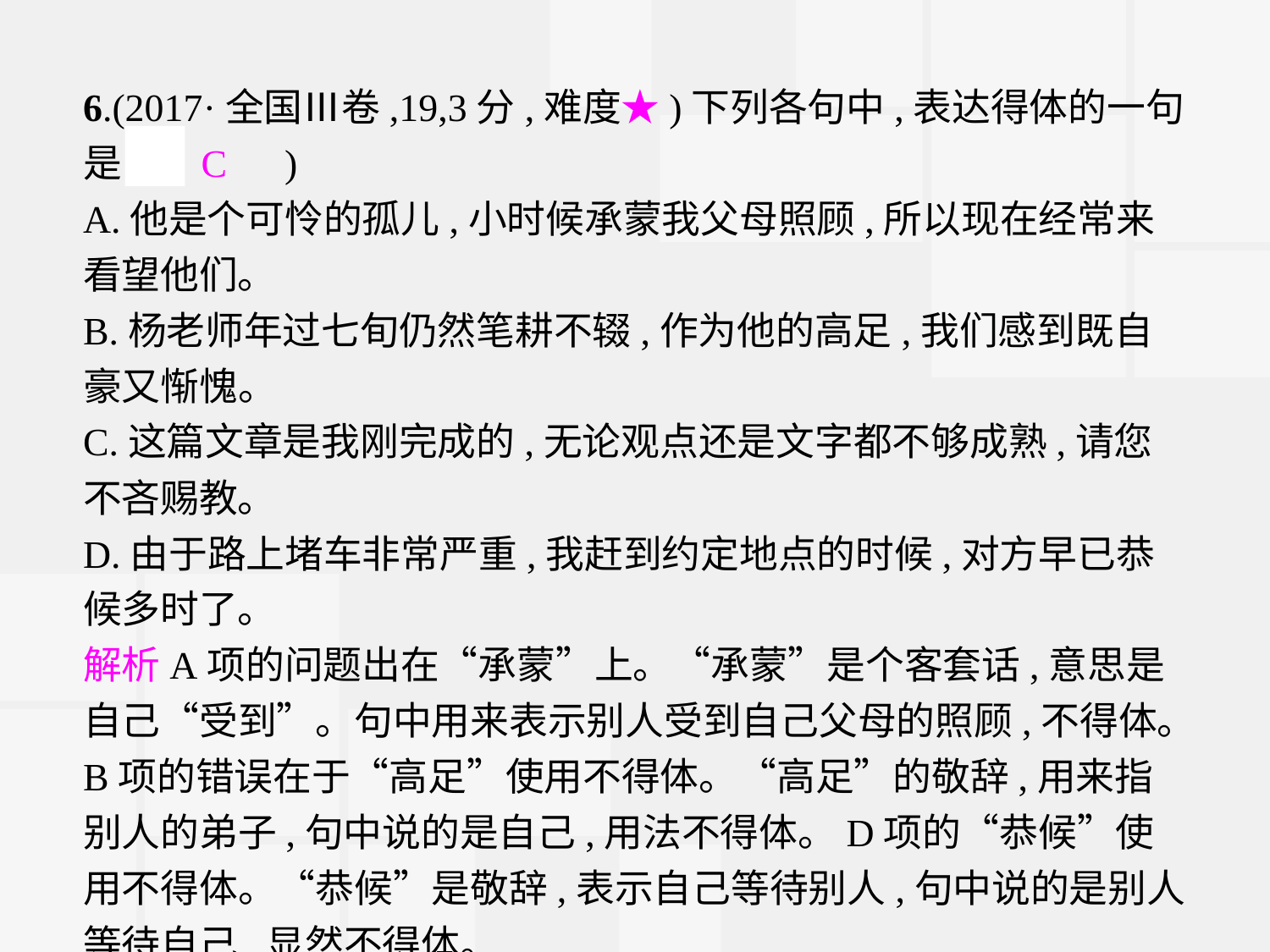

6.(2017·全国Ⅲ卷,19,3分,难度★)下列各句中,表达得体的一句是(　C　)
A.他是个可怜的孤儿,小时候承蒙我父母照顾,所以现在经常来看望他们。
B.杨老师年过七旬仍然笔耕不辍,作为他的高足,我们感到既自豪又惭愧。
C.这篇文章是我刚完成的,无论观点还是文字都不够成熟,请您不吝赐教。
D.由于路上堵车非常严重,我赶到约定地点的时候,对方早已恭候多时了。
解析A项的问题出在“承蒙”上。“承蒙”是个客套话,意思是自己“受到”。句中用来表示别人受到自己父母的照顾,不得体。B项的错误在于“高足”使用不得体。“高足”的敬辞,用来指别人的弟子,句中说的是自己,用法不得体。D项的“恭候”使用不得体。“恭候”是敬辞,表示自己等待别人,句中说的是别人等待自己,显然不得体。